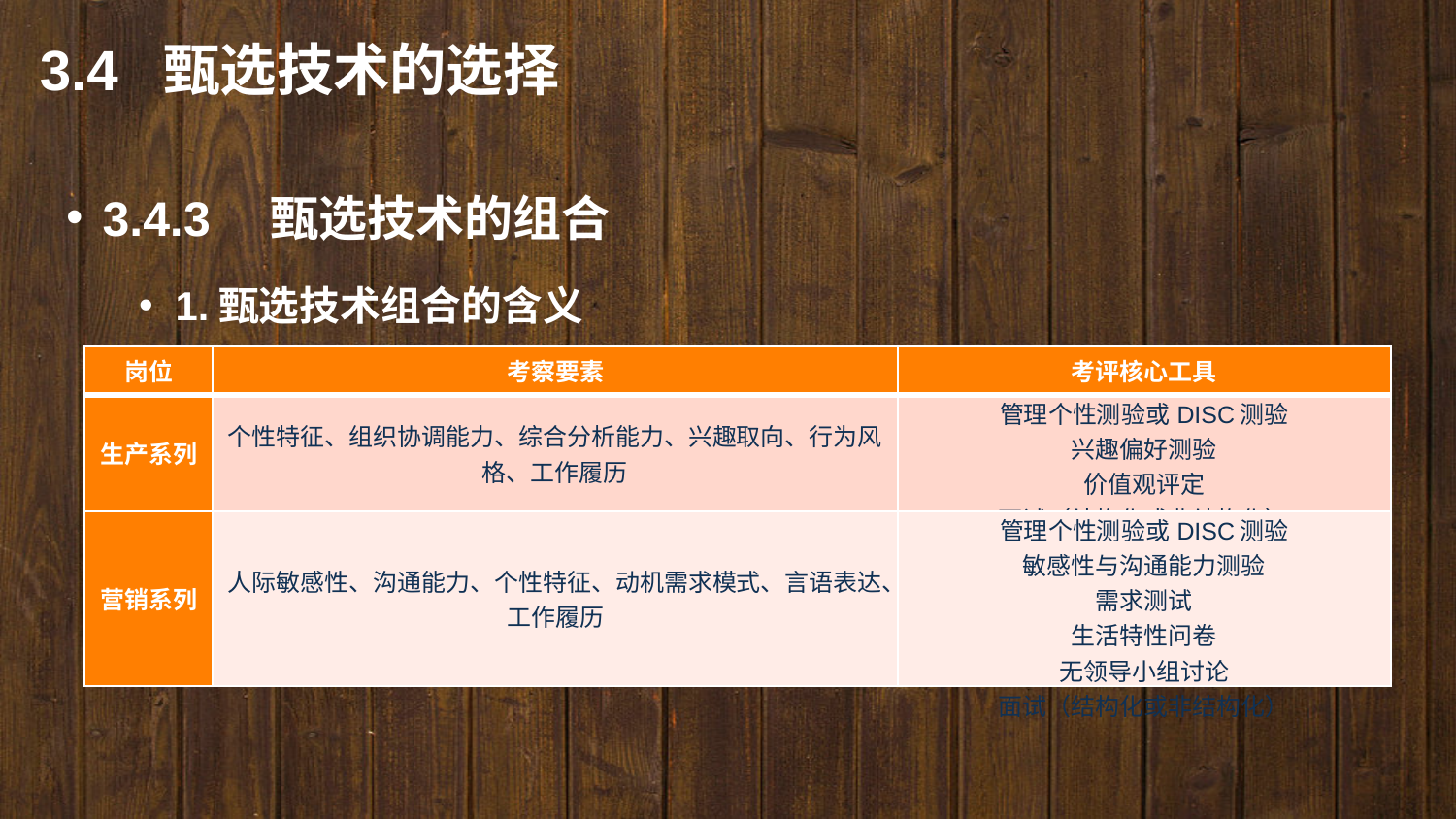

3.4  甄选技术的选择
3.4.3　甄选技术的组合
1.甄选技术组合的含义
| 岗位 | 考察要素 | 考评核心工具 |
| --- | --- | --- |
| 生产系列 | 个性特征、组织协调能力、综合分析能力、兴趣取向、行为风格、工作履历 | 管理个性测验或DISC测验 兴趣偏好测验 价值观评定 面试（结构化或非结构化） |
| 营销系列 | 人际敏感性、沟通能力、个性特征、动机需求模式、言语表达、工作履历 | 管理个性测验或DISC测验 敏感性与沟通能力测验 需求测试 生活特性问卷 无领导小组讨论 面试（结构化或非结构化） |